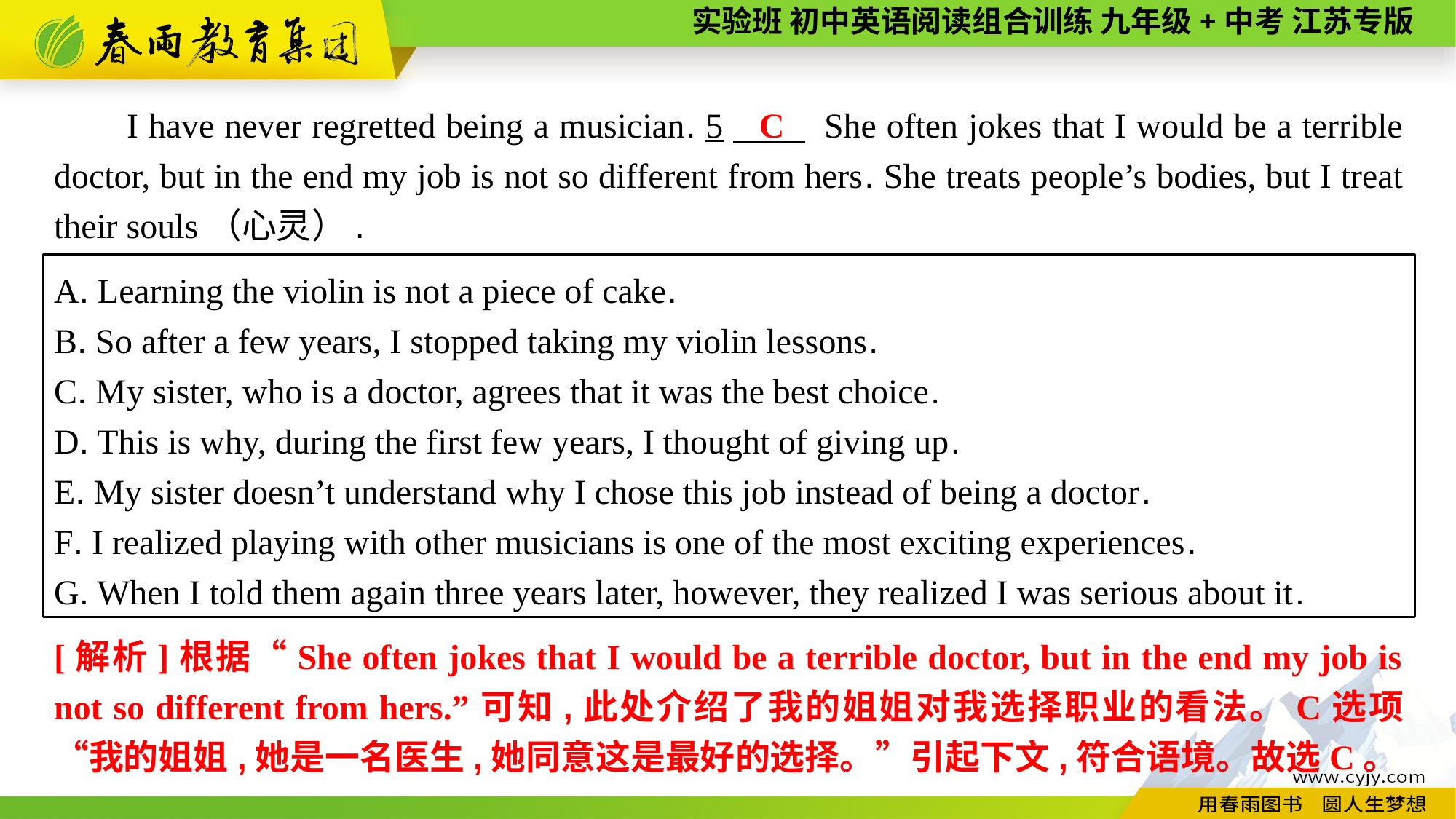

I have never regretted being a musician. 5　     She often jokes that I would be a terrible doctor, but in the end my job is not so different from hers. She treats people’s bodies, but I treat their souls（心灵）.
 C
A. Learning the violin is not a piece of cake.
B. So after a few years, I stopped taking my violin lessons.
C. My sister, who is a doctor, agrees that it was the best choice.
D. This is why, during the first few years, I thought of giving up.
E. My sister doesn’t understand why I chose this job instead of being a doctor.
F. I realized playing with other musicians is one of the most exciting experiences.
G. When I told them again three years later, however, they realized I was serious about it.
[解析]根据“She often jokes that I would be a terrible doctor, but in the end my job is not so different from hers.”可知,此处介绍了我的姐姐对我选择职业的看法。C选项“我的姐姐,她是一名医生,她同意这是最好的选择。”引起下文,符合语境。故选C。